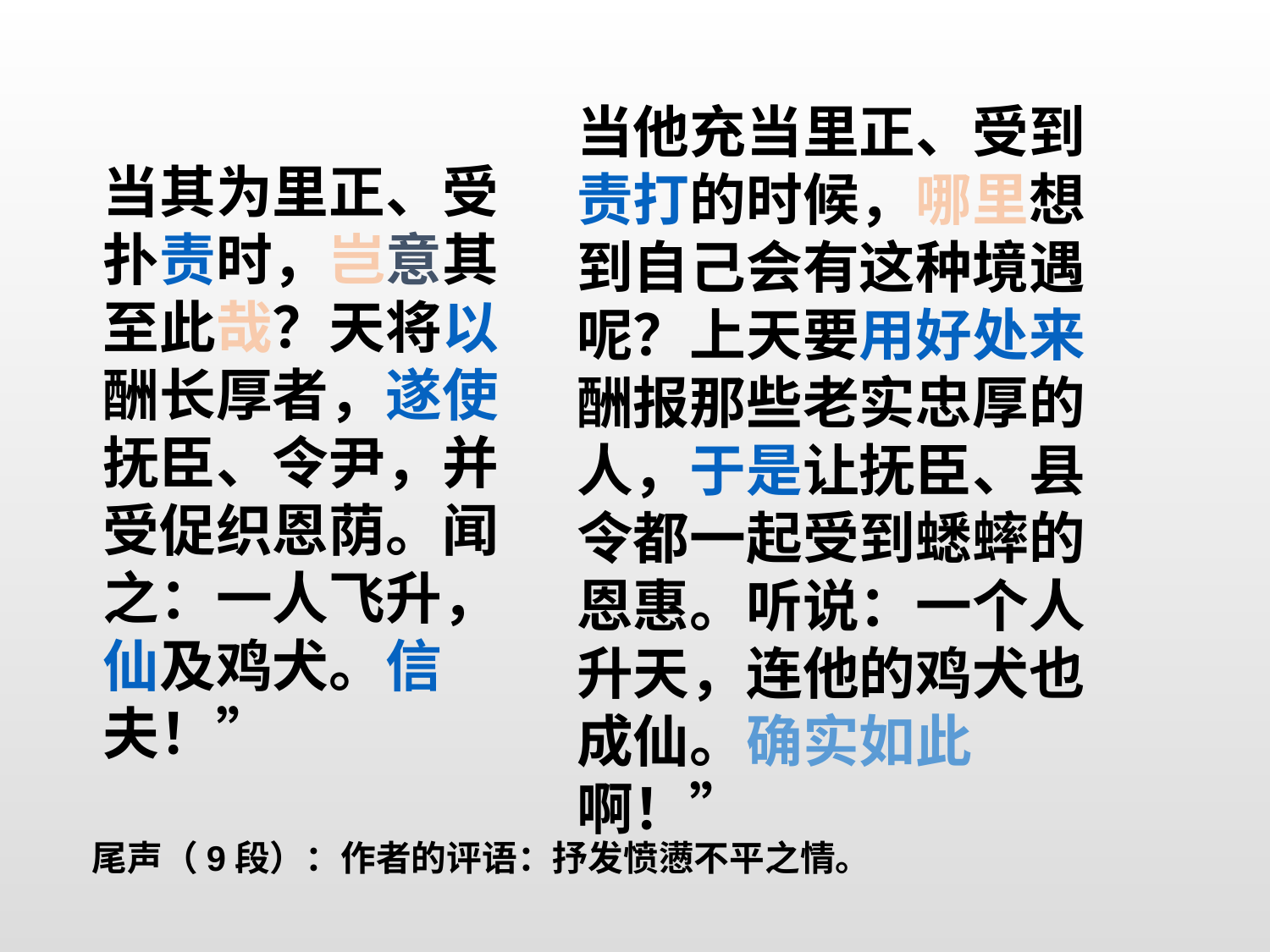

当他充当里正、受到责打的时候，哪里想到自己会有这种境遇呢？上天要用好处来酬报那些老实忠厚的人，于是让抚臣、县令都一起受到蟋蟀的恩惠。听说：一个人升天，连他的鸡犬也成仙。确实如此啊！”
当其为里正、受扑责时，岂意其至此哉？天将以酬长厚者，遂使抚臣、令尹，并受促织恩荫。闻之：一人飞升，仙及鸡犬。信夫！”

尾声（9段）：作者的评语：抒发愤懑不平之情。